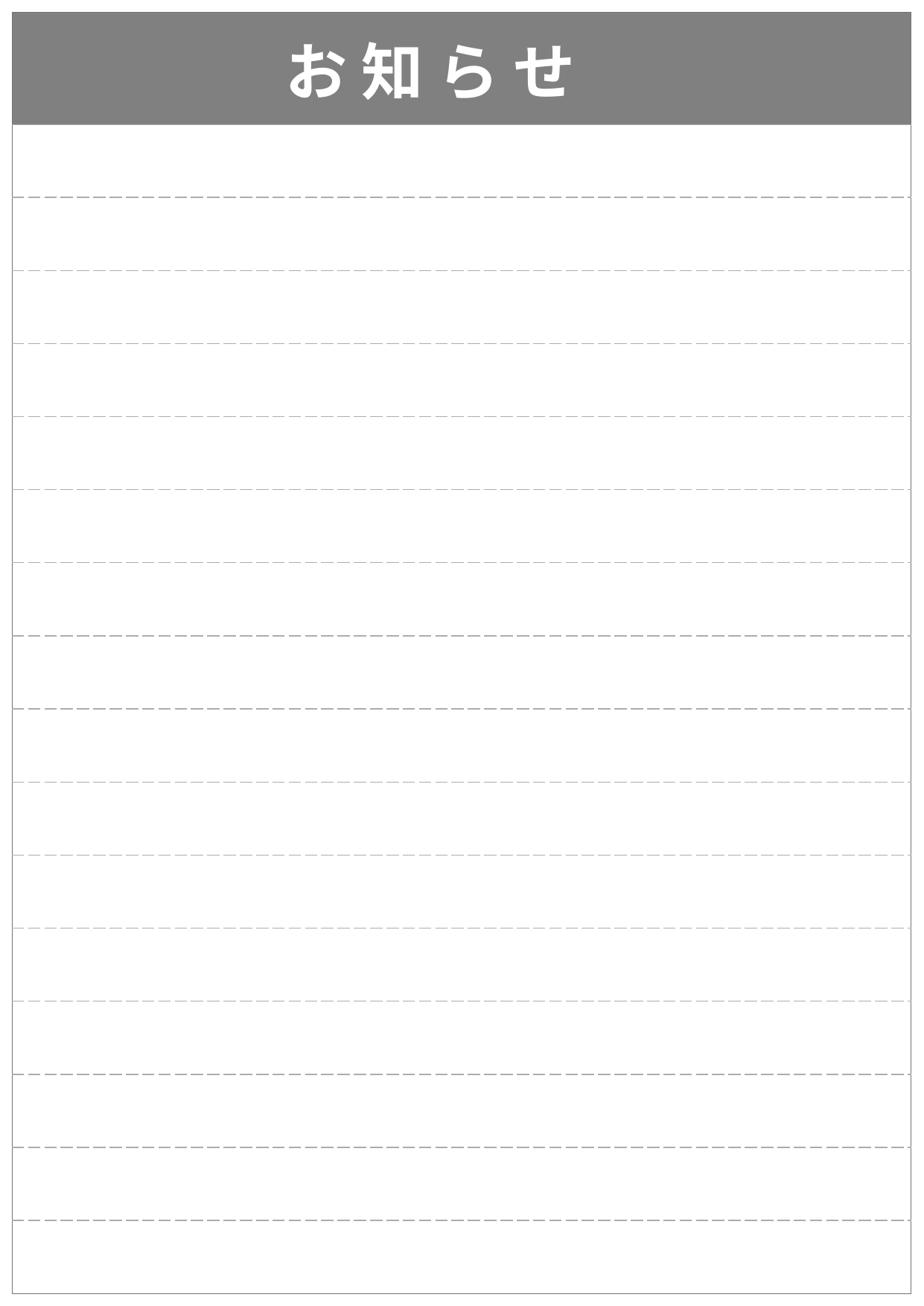

| お 知 ら せ |
| --- |
|  |
|  |
|  |
|  |
|  |
|  |
|  |
|  |
|  |
|  |
|  |
|  |
|  |
|  |
|  |
|  |